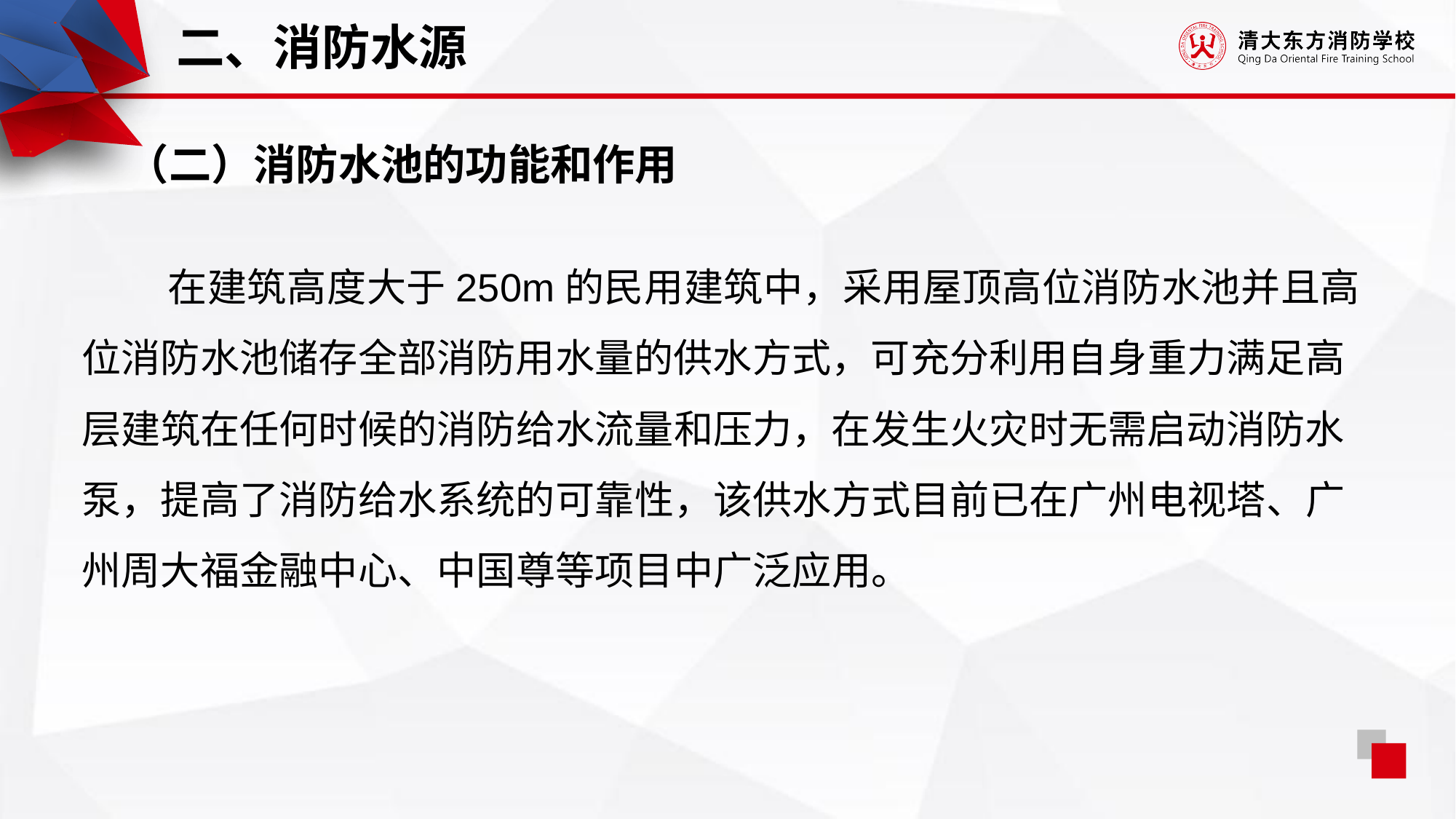

二、消防水源

（二）消防水池的功能和作用
在建筑高度大于250m的民用建筑中，采用屋顶高位消防水池并且高位消防水池储存全部消防用水量的供水方式，可充分利用自身重力满足高层建筑在任何时候的消防给水流量和压力，在发生火灾时无需启动消防水泵，提高了消防给水系统的可靠性，该供水方式目前已在广州电视塔、广州周大福金融中心、中国尊等项目中广泛应用。